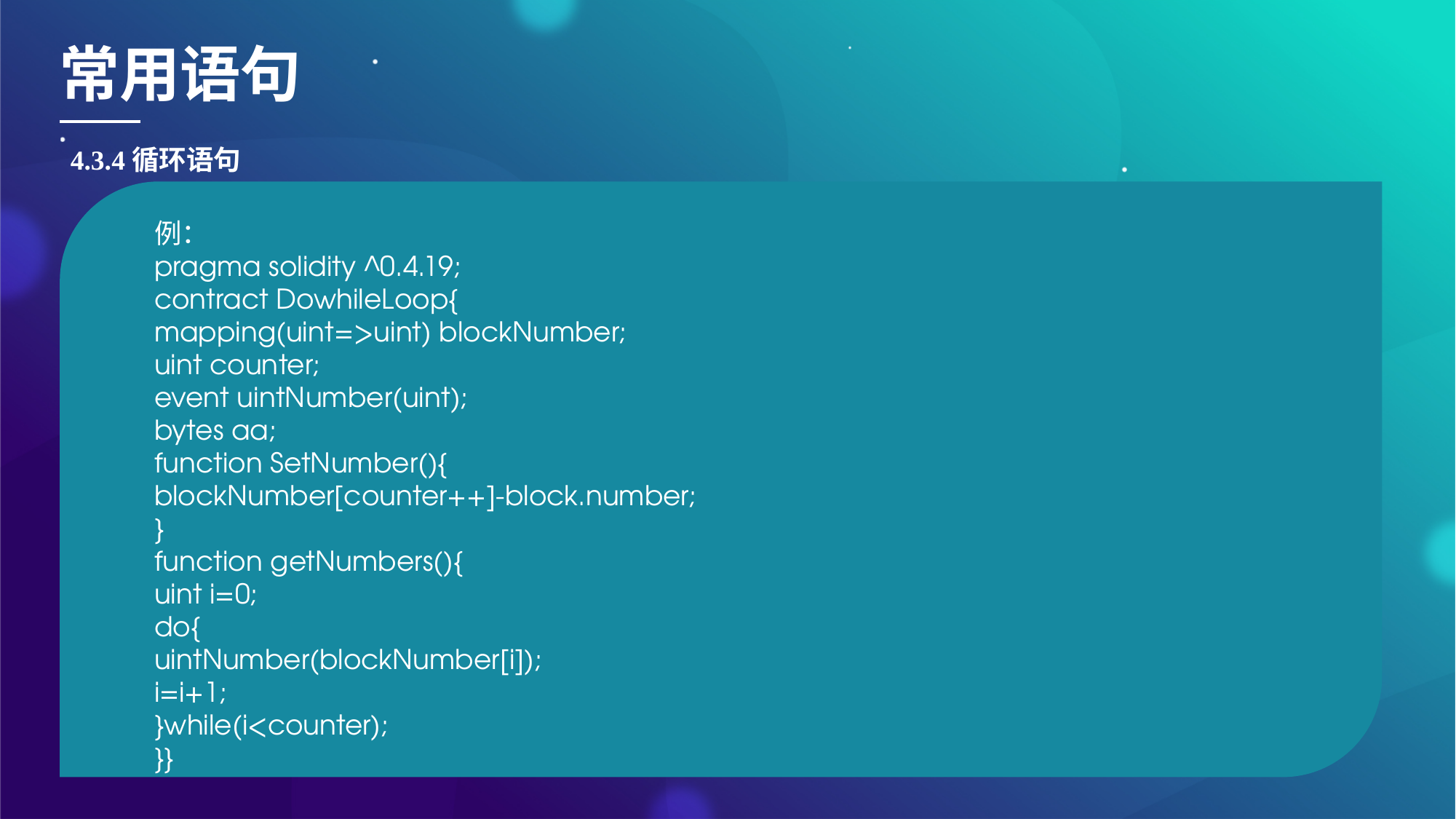

常用语句
4.3.4循环语句
例：
pragma solidity ^0.4.19;
contract DowhileLoop{
mapping(uint=>uint) blockNumber;
uint counter;
event uintNumber(uint);
bytes aa;
function SetNumber(){
blockNumber[counter++]-block.number;
}
function getNumbers(){
uint i=0;
do{
uintNumber(blockNumber[i]);
i=i+1;
}while(i<counter);
}}